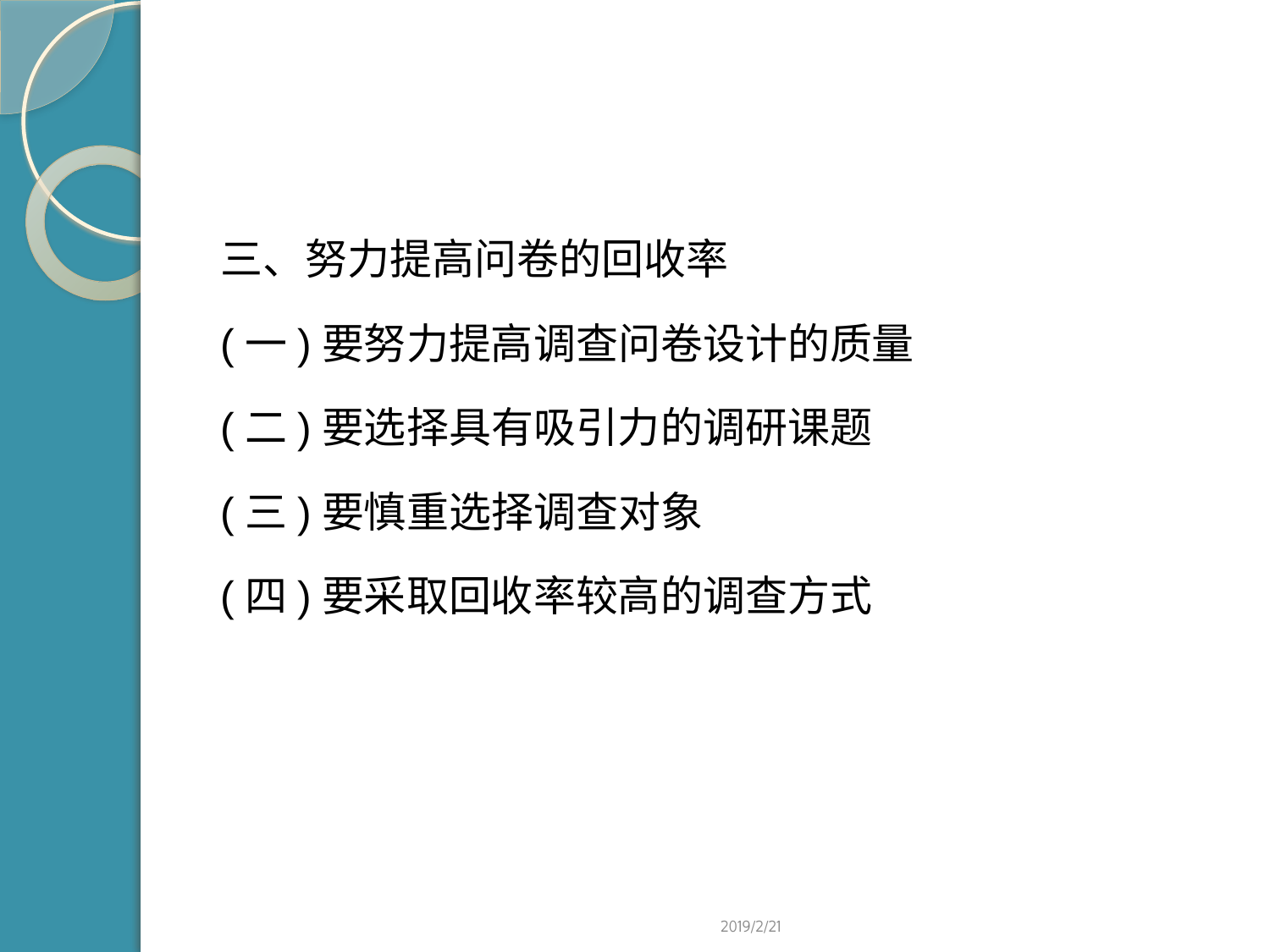

#
三、努力提高问卷的回收率
(一)要努力提高调查问卷设计的质量
(二)要选择具有吸引力的调研课题
(三)要慎重选择调查对象
(四)要采取回收率较高的调查方式

2019/2/21